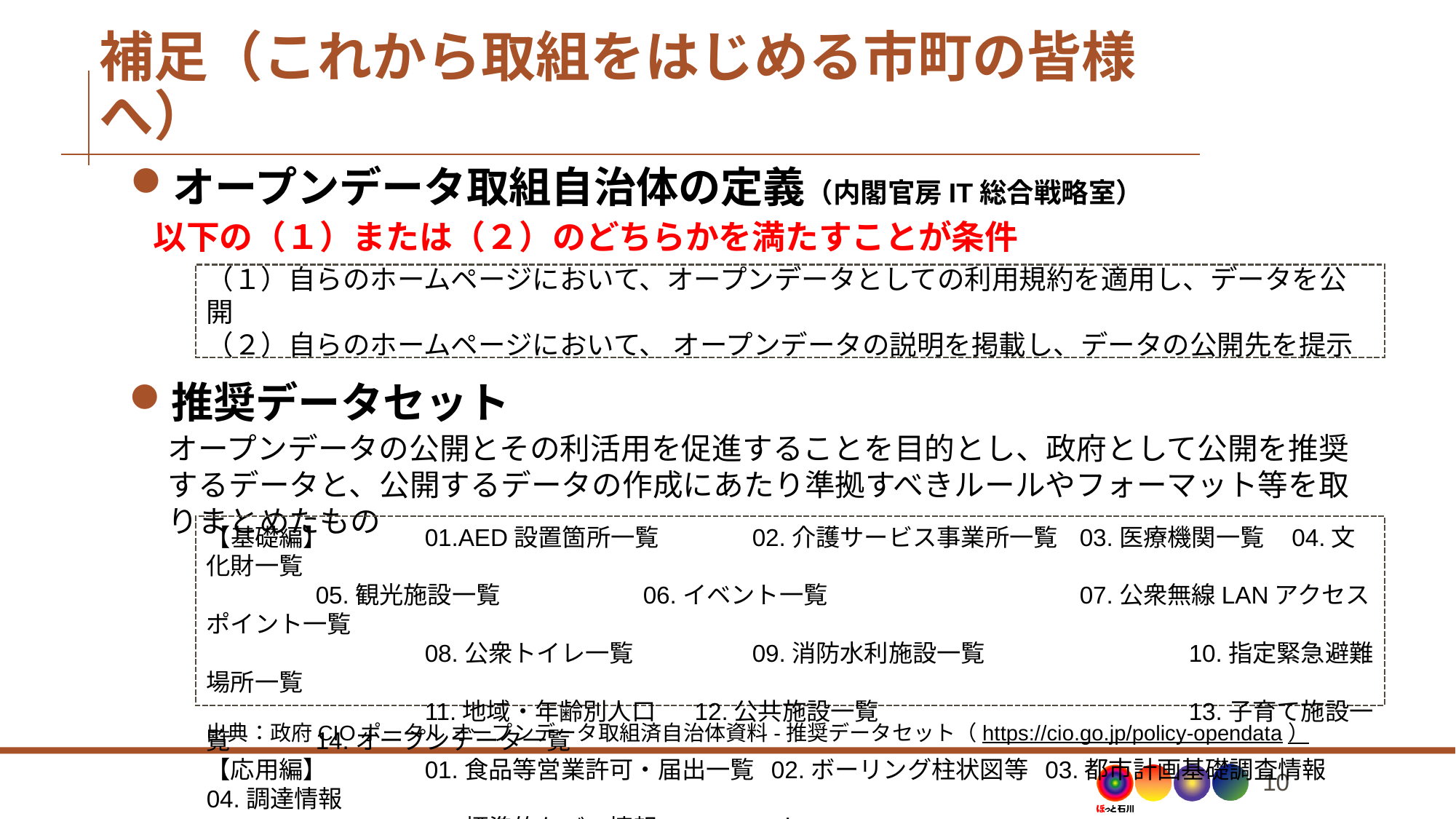

# 補足（これから取組をはじめる市町の皆様へ）
オープンデータ取組自治体の定義（内閣官房IT総合戦略室）

以下の（１）または（２）のどちらかを満たすことが条件

（１）自らのホームページにおいて、オープンデータとしての利用規約を適用し、データを公開
（２）自らのホームページにおいて、 オープンデータの説明を掲載し、データの公開先を提示
推奨データセット

オープンデータの公開とその利活用を促進することを目的とし、政府として公開を推奨するデータと、公開するデータの作成にあたり準拠すべきルールやフォーマット等を取りまとめたもの
【基礎編】	01.AED設置箇所一覧	02.介護サービス事業所一覧	03.医療機関一覧    04.文化財一覧
　     　　	05.観光施設一覧  		06.イベント一覧       　　　　　　	07.公衆無線LANアクセスポイント一覧
		08.公衆トイレ一覧　　　　	09.消防水利施設一覧		10.指定緊急避難場所一覧
		11.地域・年齢別人口      12.公共施設一覧			13.子育て施設一覧	14.オープンデータ一覧
【応用編】	01.食品等営業許可・届出一覧  02.ボーリング柱状図等  03.都市計画基礎調査情報　04.調達情報
		05.標準的なバス情報フォーマット
出典：政府CIOポータル オープンデータ取組済自治体資料-推奨データセット（https://cio.go.jp/policy-opendata）
10